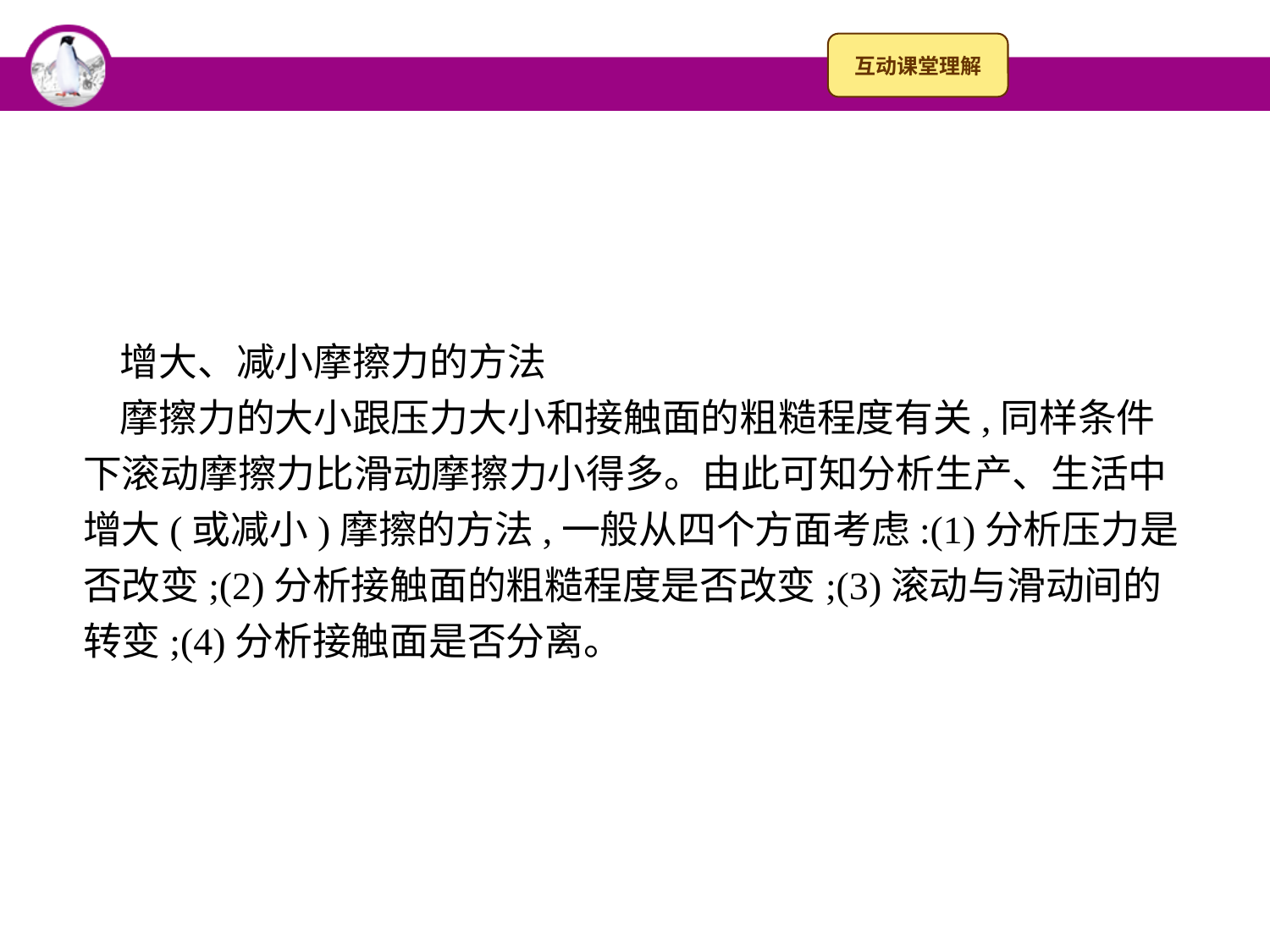

增大、减小摩擦力的方法
摩擦力的大小跟压力大小和接触面的粗糙程度有关,同样条件下滚动摩擦力比滑动摩擦力小得多。由此可知分析生产、生活中增大(或减小)摩擦的方法,一般从四个方面考虑:(1)分析压力是否改变;(2)分析接触面的粗糙程度是否改变;(3)滚动与滑动间的转变;(4)分析接触面是否分离。